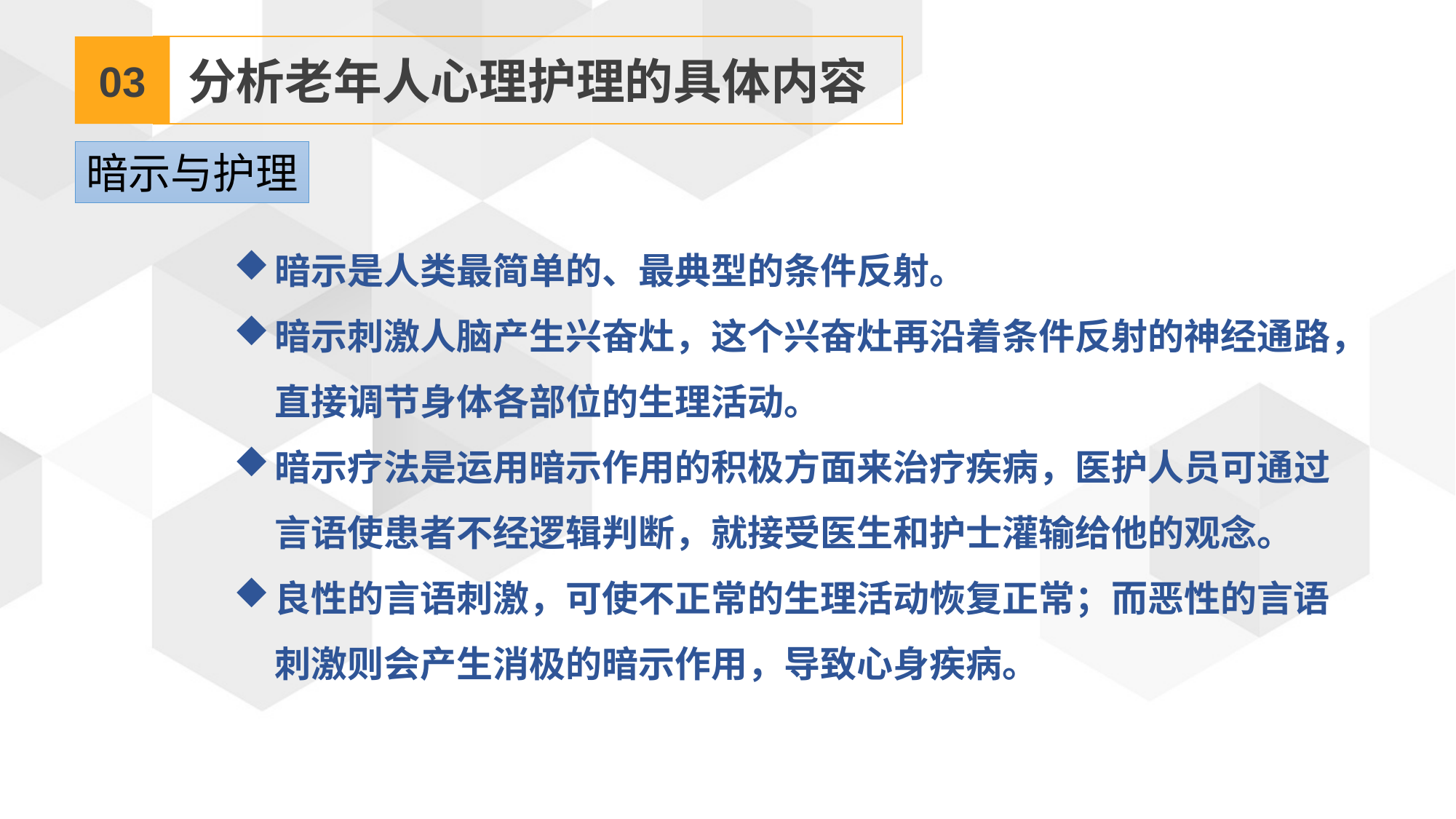

03
分析老年人心理护理的具体内容
暗示与护理
暗示是人类最简单的、最典型的条件反射。
暗示刺激人脑产生兴奋灶，这个兴奋灶再沿着条件反射的神经通路，直接调节身体各部位的生理活动。
暗示疗法是运用暗示作用的积极方面来治疗疾病，医护人员可通过言语使患者不经逻辑判断，就接受医生和护士灌输给他的观念。
良性的言语刺激，可使不正常的生理活动恢复正常；而恶性的言语刺激则会产生消极的暗示作用，导致心身疾病。